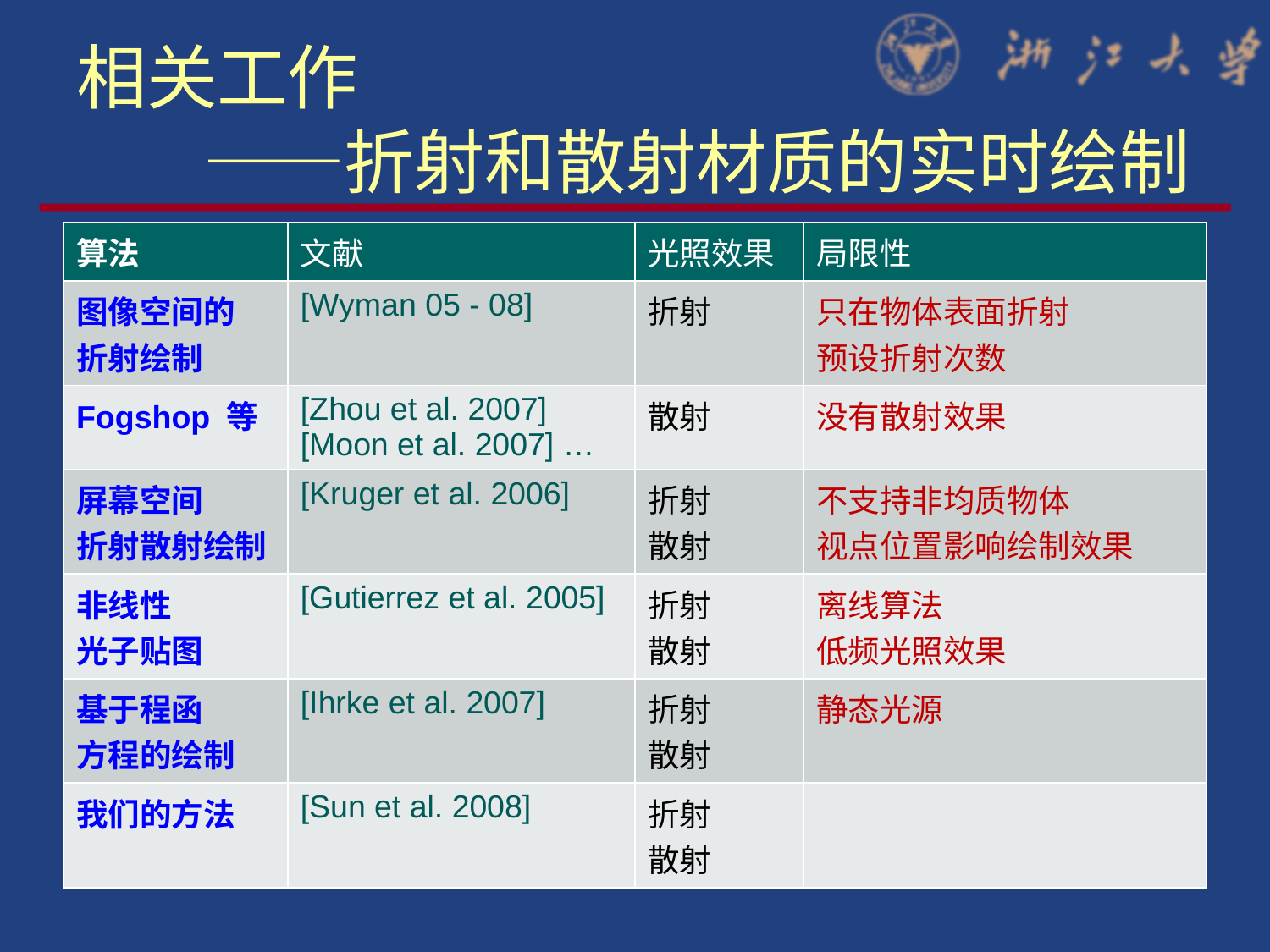

# 相关工作 ——折射和散射材质的实时绘制
| 算法 | 文献 | 光照效果 | 局限性 |
| --- | --- | --- | --- |
| 图像空间的 折射绘制 | [Wyman 05 - 08] | 折射 | 只在物体表面折射 预设折射次数 |
| Fogshop 等 | [Zhou et al. 2007] [Moon et al. 2007] … | 散射 | 没有散射效果 |
| 屏幕空间 折射散射绘制 | [Kruger et al. 2006] | 折射 散射 | 不支持非均质物体 视点位置影响绘制效果 |
| 非线性 光子贴图 | [Gutierrez et al. 2005] | 折射 散射 | 离线算法 低频光照效果 |
| 基于程函 方程的绘制 | [Ihrke et al. 2007] | 折射 散射 | 静态光源 |
| 我们的方法 | [Sun et al. 2008] | 折射 散射 |  |